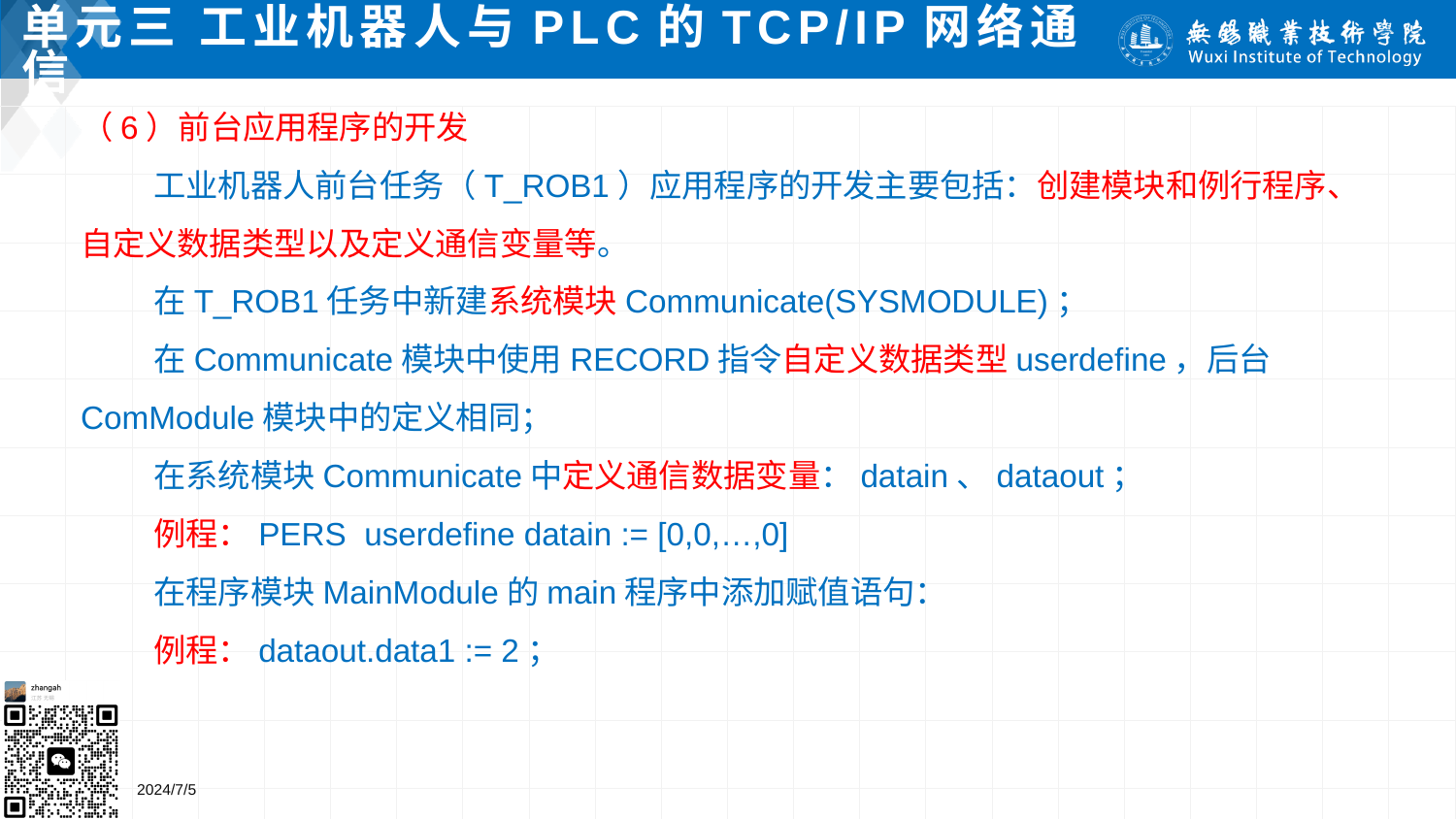

# 单元三 工业机器人与PLC的TCP/IP网络通信
（6）前台应用程序的开发
         工业机器人前台任务（T_ROB1）应用程序的开发主要包括：创建模块和例行程序、自定义数据类型以及定义通信变量等。
         在T_ROB1任务中新建系统模块Communicate(SYSMODULE)；
         在Communicate模块中使用RECORD指令自定义数据类型userdefine，后台ComModule模块中的定义相同；
         在系统模块Communicate中定义通信数据变量：datain、dataout；
         例程：PERS  userdefine datain := [0,0,…,0]
         在程序模块MainModule的main程序中添加赋值语句：
         例程：dataout.data1 := 2；
2024/7/5